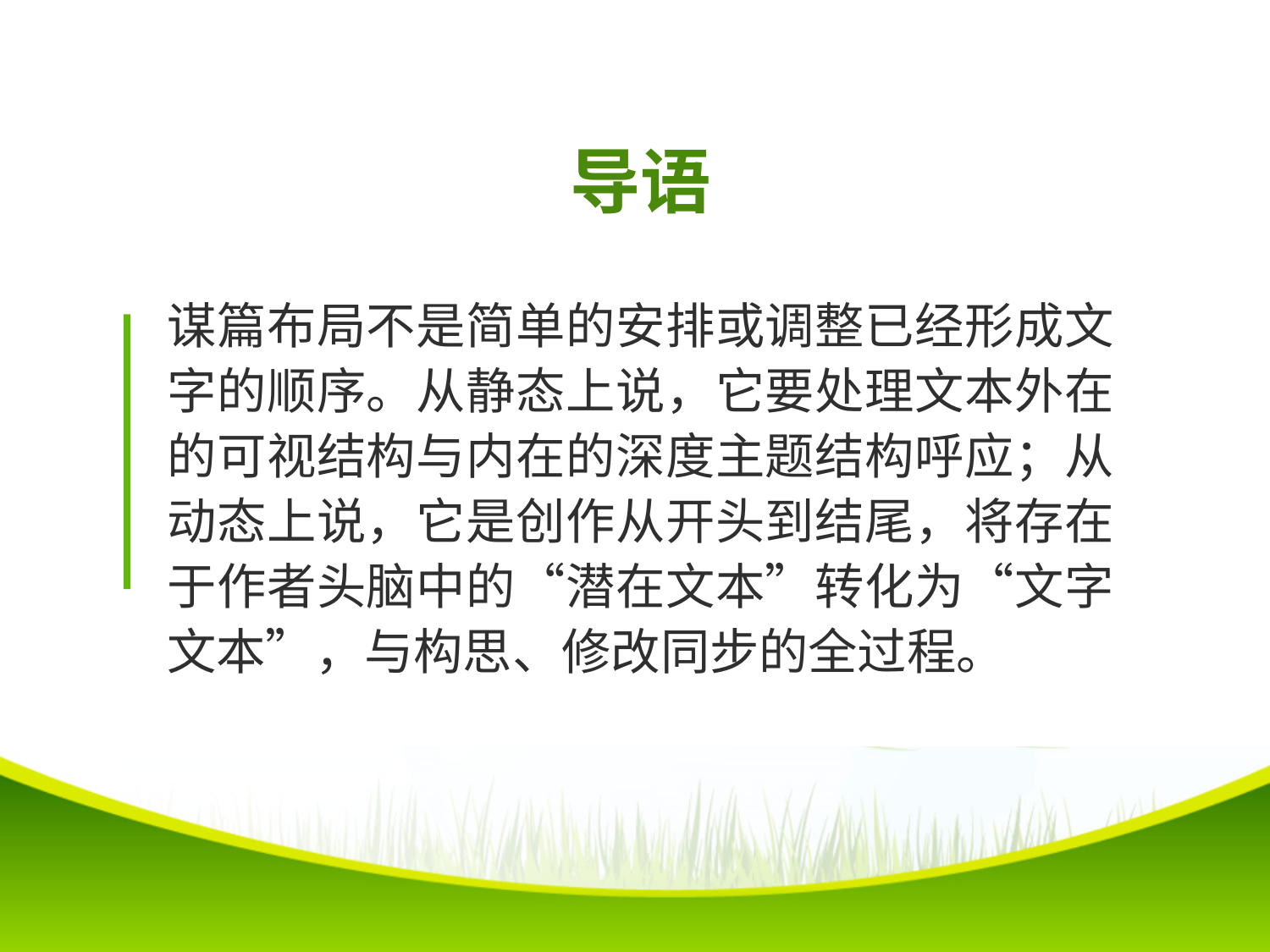

# 导语
谋篇布局不是简单的安排或调整已经形成文字的顺序。从静态上说，它要处理文本外在的可视结构与内在的深度主题结构呼应；从动态上说，它是创作从开头到结尾，将存在于作者头脑中的“潜在文本”转化为“文字文本”，与构思、修改同步的全过程。